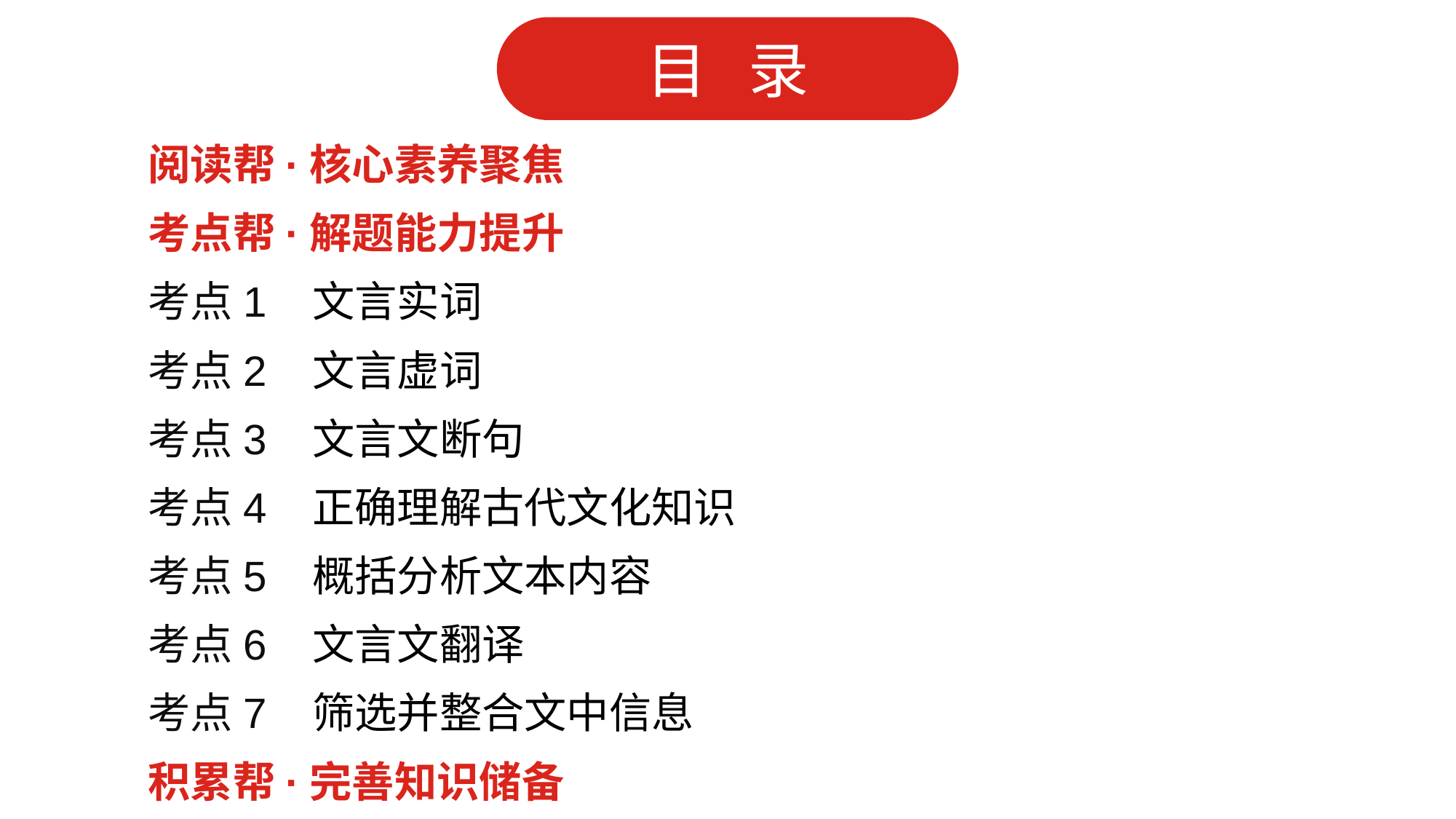

阅读帮·核心素养聚焦
考点帮·解题能力提升
考点1   文言实词
考点2   文言虚词
考点3   文言文断句
考点4   正确理解古代文化知识
考点5   概括分析文本内容
考点6   文言文翻译
考点7   筛选并整合文中信息
积累帮·完善知识储备